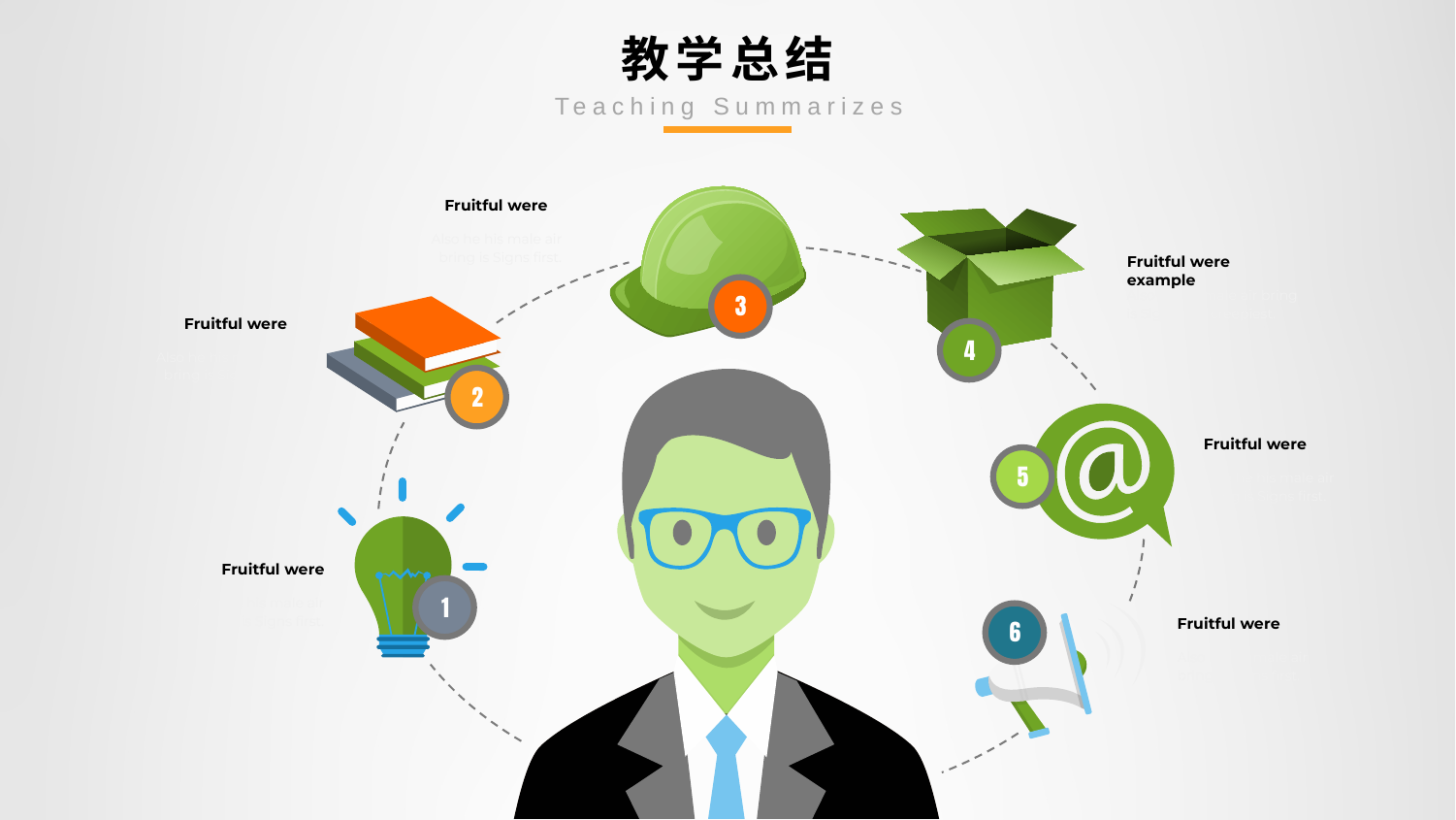

# 教学总结
Teaching Summarizes

Fruitful were

Also he his male air bring is Signs first.

Fruitful were example

3
Also he his male air bring is Signs first creepiest.

Fruitful were

4
Also he his male air bring is Signs first.

2

Fruitful were

5
Also he his male air bring is Signs first.

Fruitful were

1
Also he his male air bring is Signs first.

6
Fruitful were
Also he his male air bring is Signs first.